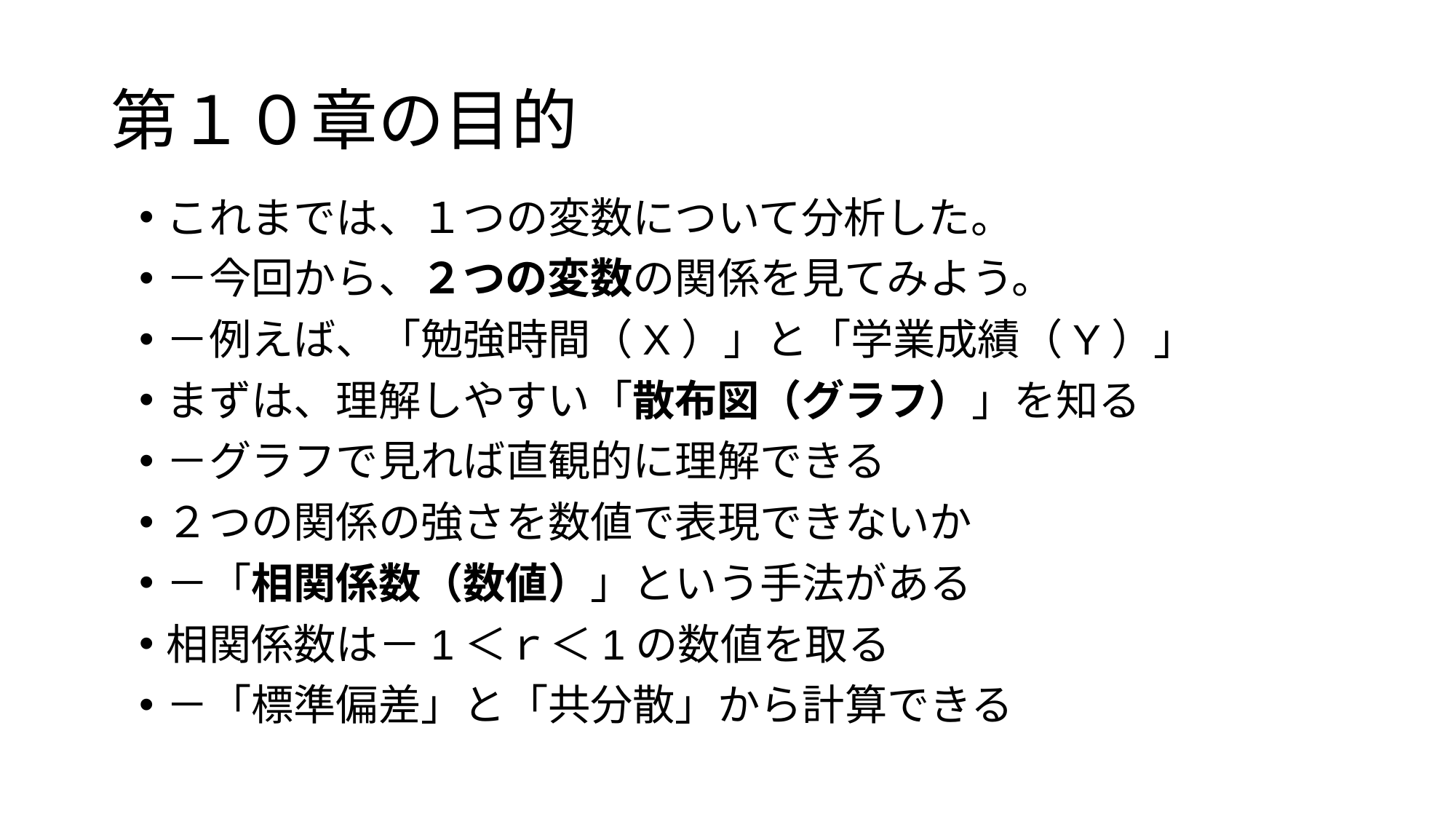

# 第１０章の目的
これまでは、１つの変数について分析した。
－今回から、２つの変数の関係を見てみよう。
－例えば、「勉強時間（X）」と「学業成績（Y）」
まずは、理解しやすい「散布図（グラフ）」を知る
－グラフで見れば直観的に理解できる
２つの関係の強さを数値で表現できないか
－「相関係数（数値）」という手法がある
相関係数は－1＜ｒ＜1の数値を取る
－「標準偏差」と「共分散」から計算できる

2